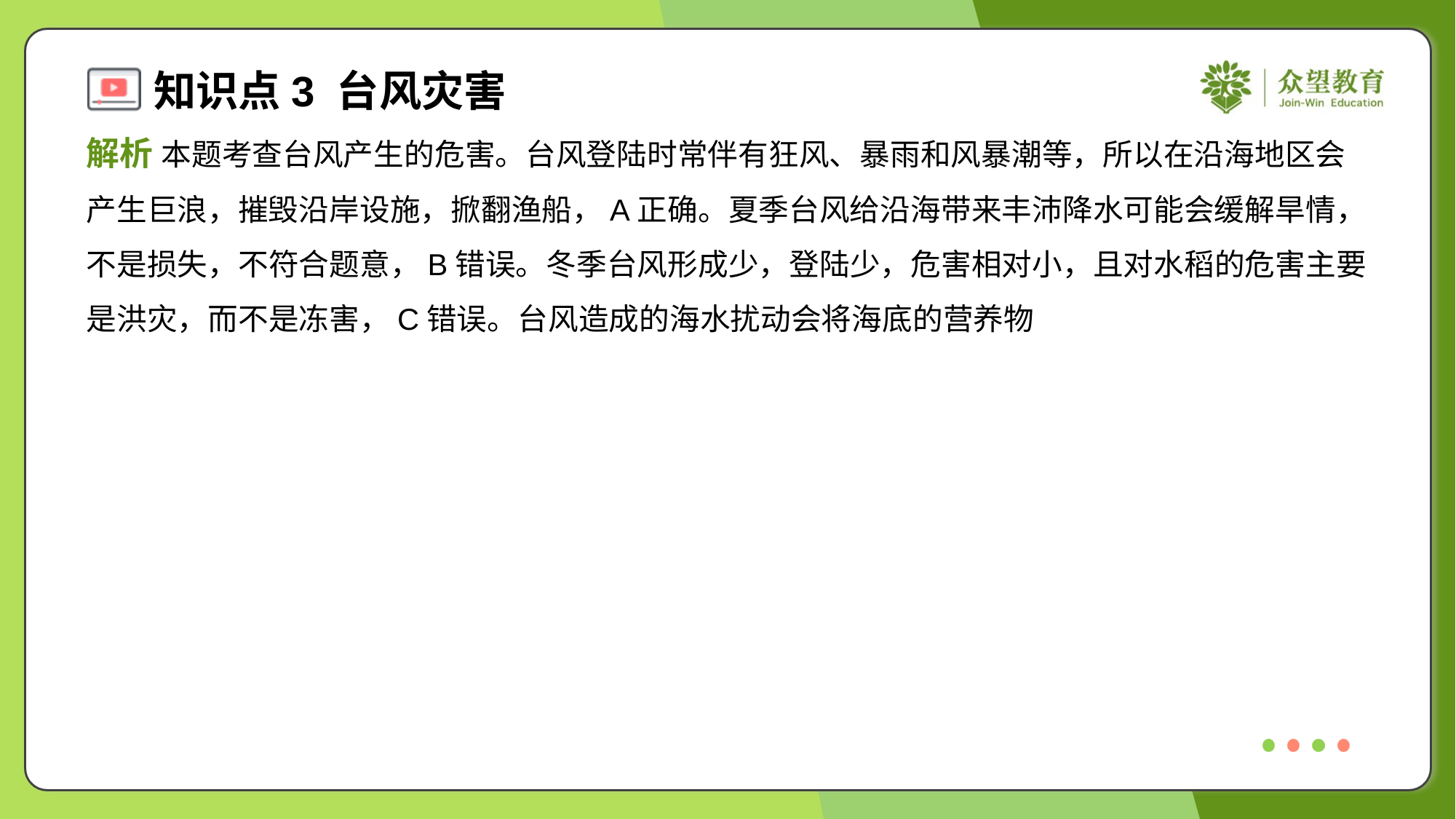

解析 本题考查台风产生的危害。台风登陆时常伴有狂风、暴雨和风暴潮等，所以在沿海地区会
产生巨浪，摧毁沿岸设施，掀翻渔船，A正确。夏季台风给沿海带来丰沛降水可能会缓解旱情，
不是损失，不符合题意，B错误。冬季台风形成少，登陆少，危害相对小，且对水稻的危害主要
是洪灾，而不是冻害，C错误。台风造成的海水扰动会将海底的营养物